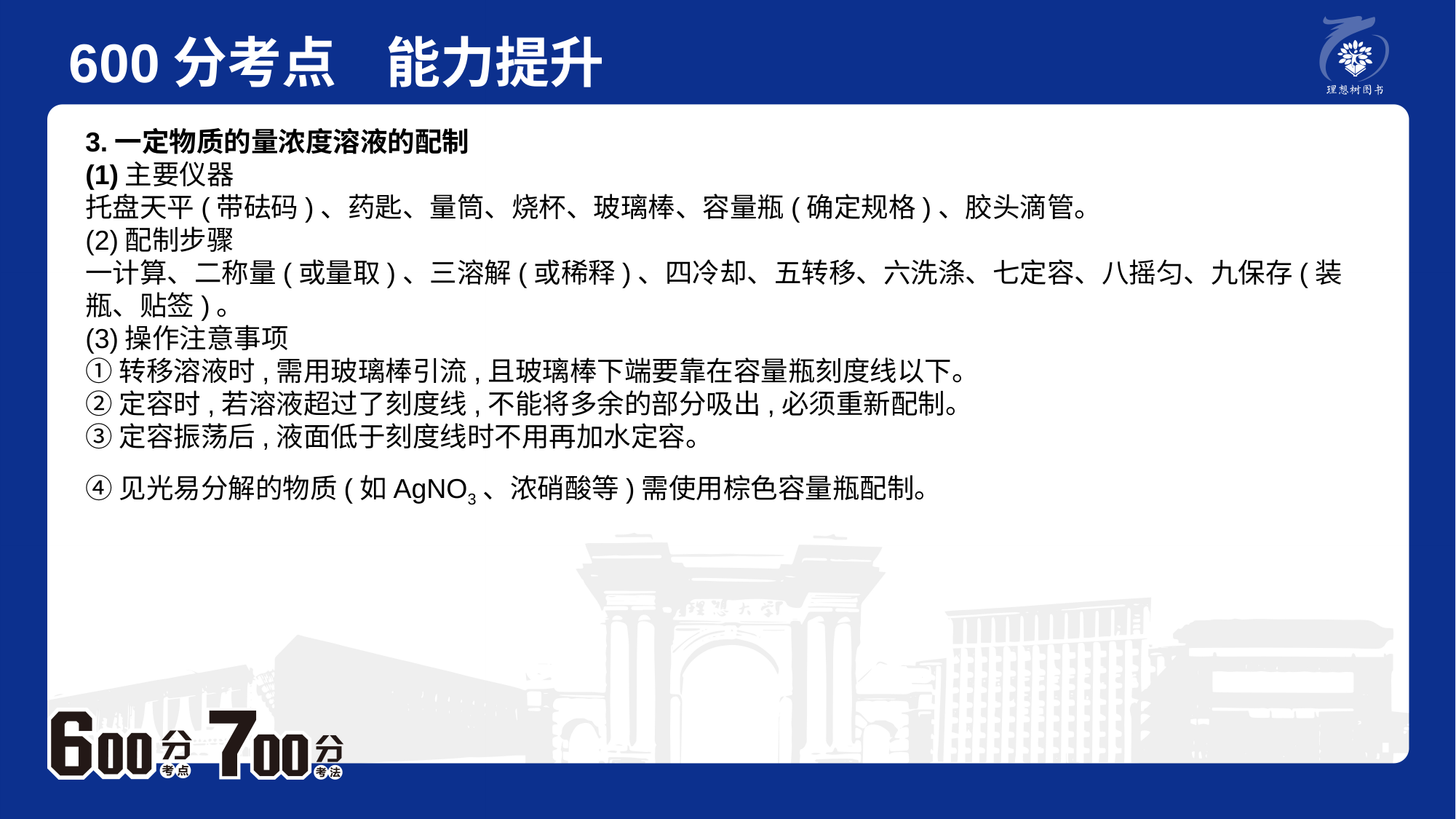

600分考点    能力提升
　               例题P2
3.一定物质的量浓度溶液的配制(1)主要仪器托盘天平(带砝码)、药匙、量筒、烧杯、玻璃棒、容量瓶(确定规格)、胶头滴管。(2)配制步骤一计算、二称量(或量取)、三溶解(或稀释)、四冷却、五转移、六洗涤、七定容、八摇匀、九保存(装瓶、贴签)。(3)操作注意事项①转移溶液时,需用玻璃棒引流,且玻璃棒下端要靠在容量瓶刻度线以下。②定容时,若溶液超过了刻度线,不能将多余的部分吸出,必须重新配制。③定容振荡后,液面低于刻度线时不用再加水定容。④见光易分解的物质(如AgNO3、浓硝酸等)需使用棕色容量瓶配制。